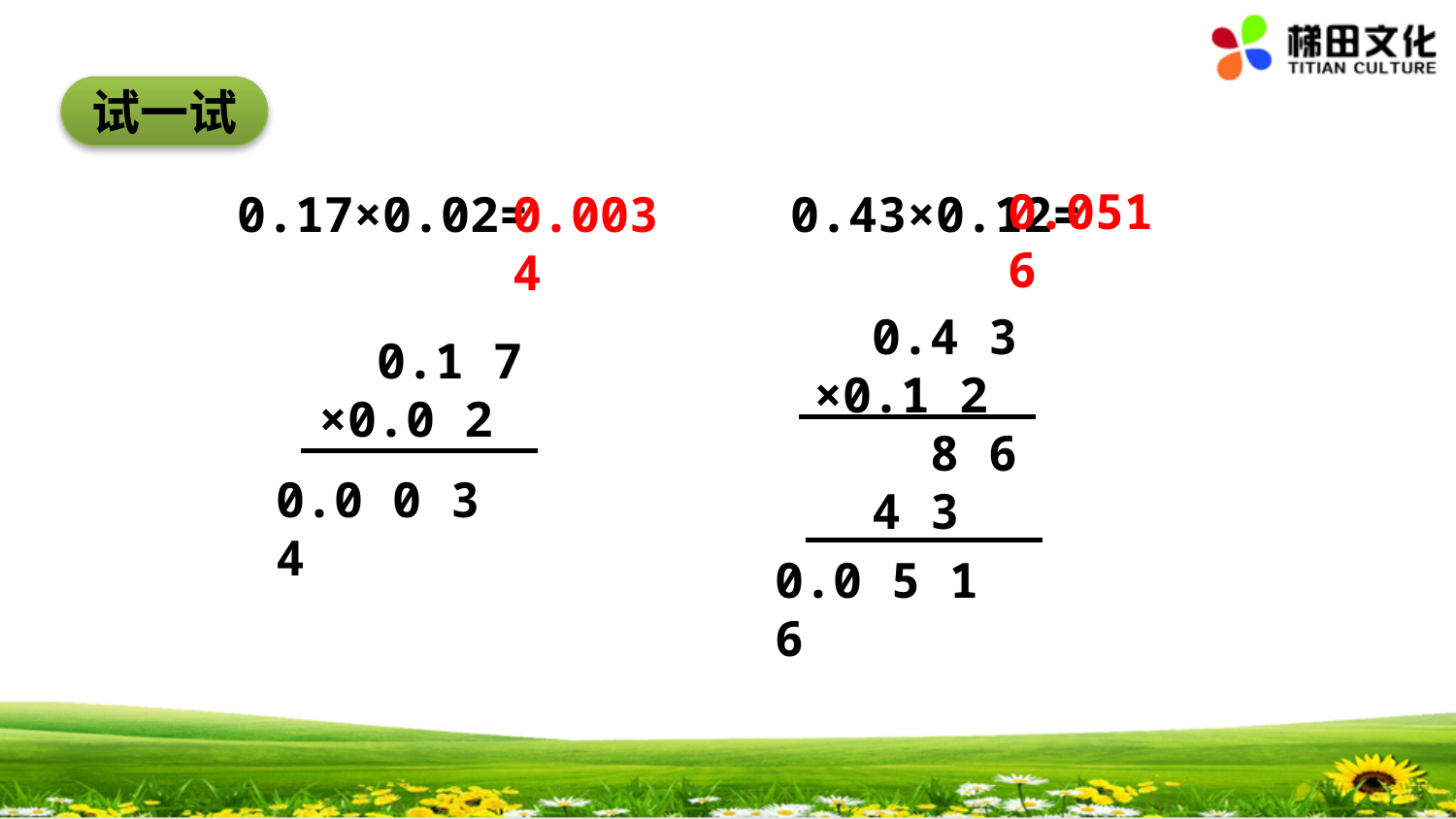

试一试
0.0516
0.17×0.02=         0.43×0.12=
0.0034
  0.4 3
×0.1 2
    8 6
  4 3
  0.1 7
×0.0 2
0.0 0 3 4
0.0 5 1 6